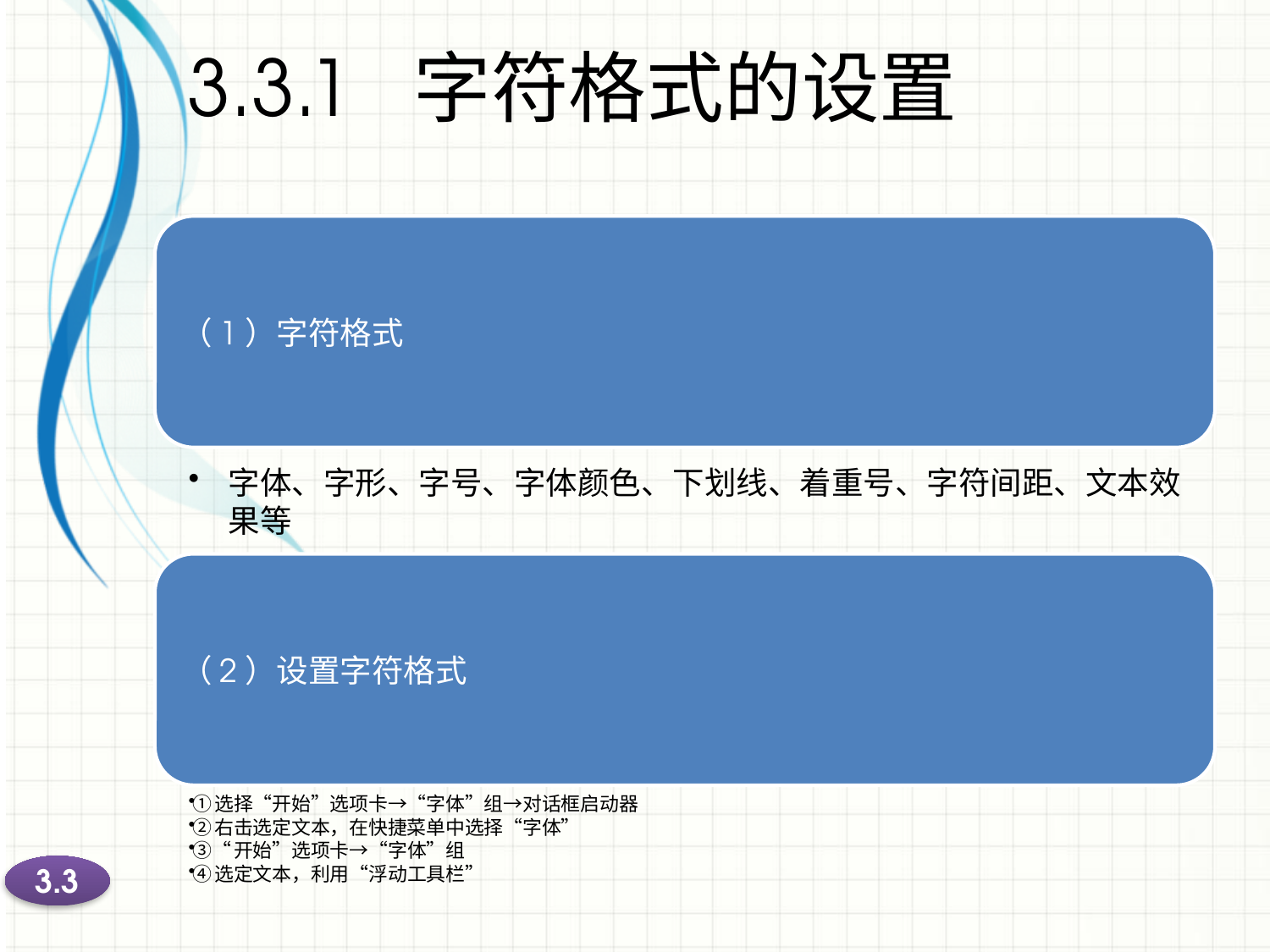

# 3.3.1  字符格式的设置
（1）字符格式
字体、字形、字号、字体颜色、下划线、着重号、字符间距、文本效果等
（2）设置字符格式
①选择“开始”选项卡→“字体”组→对话框启动器
②右击选定文本，在快捷菜单中选择“字体”
③“开始”选项卡→“字体”组
④选定文本，利用“浮动工具栏”